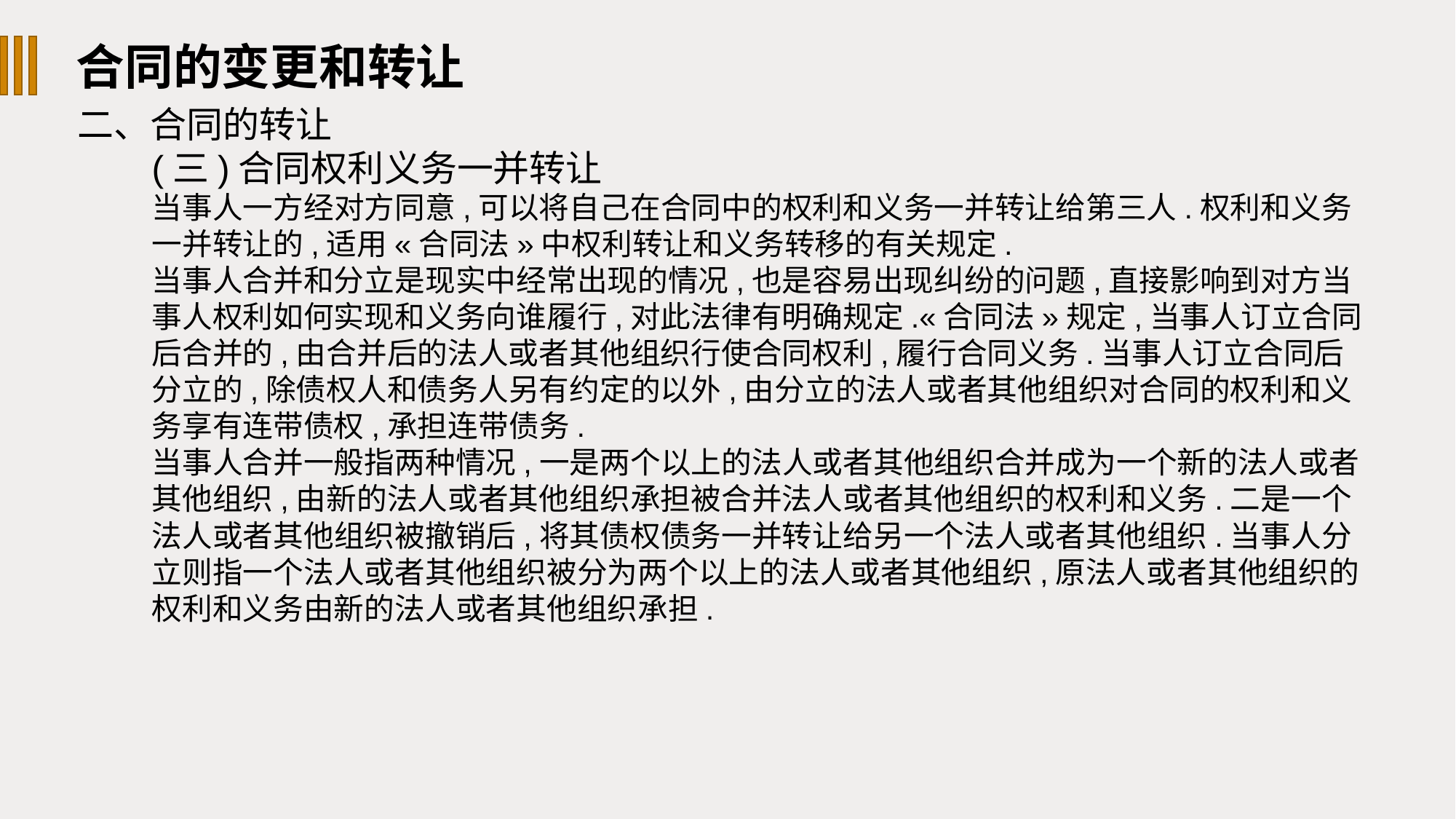

合同的变更和转让

二、合同的转让
(三)合同权利义务一并转让
当事人一方经对方同意,可以将自己在合同中的权利和义务一并转让给第三人.权利和义务一并转让的,适用«合同法»中权利转让和义务转移的有关规定.
当事人合并和分立是现实中经常出现的情况,也是容易出现纠纷的问题,直接影响到对方当事人权利如何实现和义务向谁履行,对此法律有明确规定.«合同法»规定,当事人订立合同后合并的,由合并后的法人或者其他组织行使合同权利,履行合同义务.当事人订立合同后分立的,除债权人和债务人另有约定的以外,由分立的法人或者其他组织对合同的权利和义务享有连带债权,承担连带债务.
当事人合并一般指两种情况,一是两个以上的法人或者其他组织合并成为一个新的法人或者其他组织,由新的法人或者其他组织承担被合并法人或者其他组织的权利和义务.二是一个法人或者其他组织被撤销后,将其债权债务一并转让给另一个法人或者其他组织.当事人分立则指一个法人或者其他组织被分为两个以上的法人或者其他组织,原法人或者其他组织的权利和义务由新的法人或者其他组织承担.